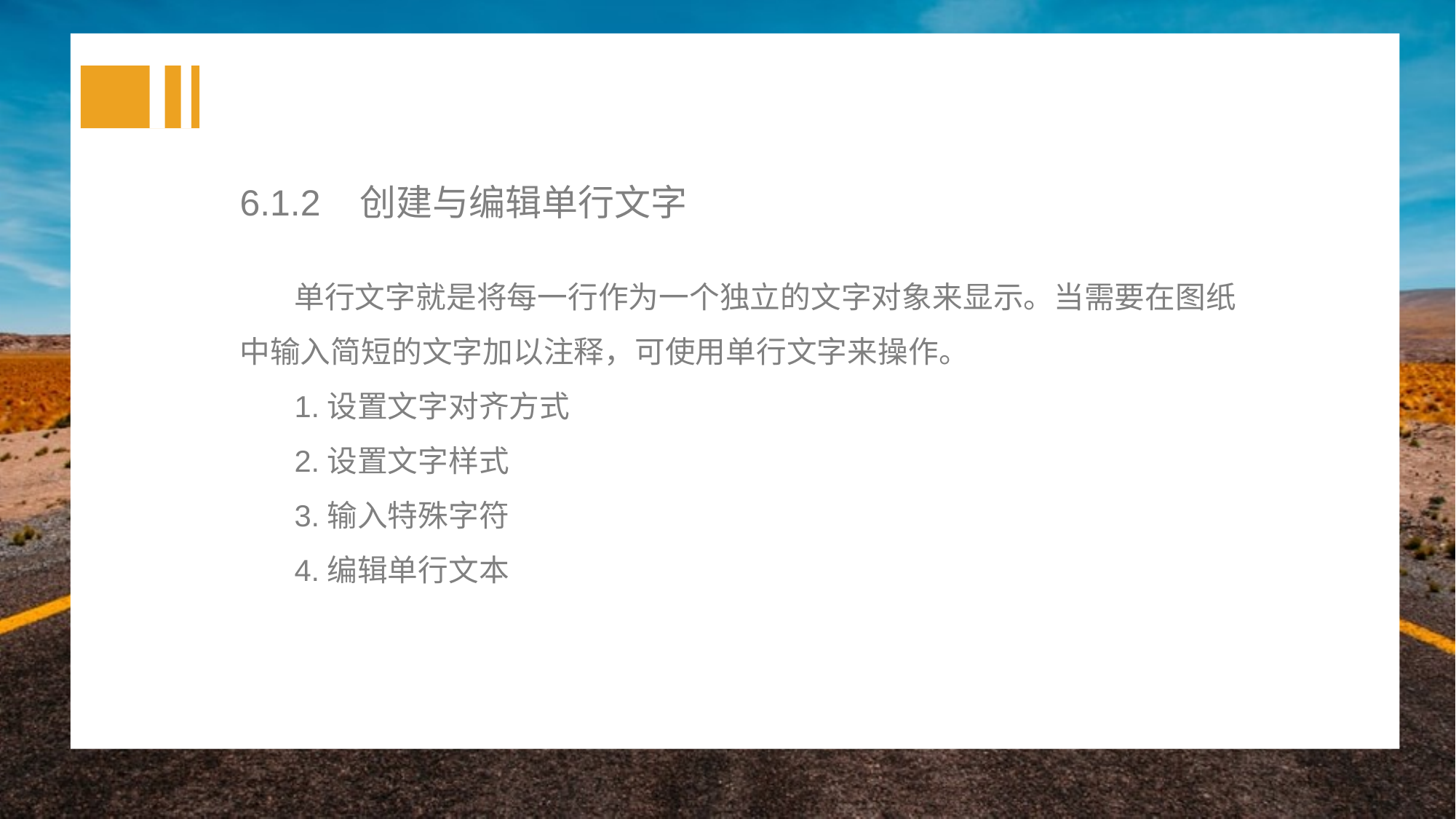

6.1.2   创建与编辑单行文字
单行文字就是将每一行作为一个独立的文字对象来显示。当需要在图纸中输入简短的文字加以注释，可使用单行文字来操作。
1.设置文字对齐方式
2.设置文字样式
3.输入特殊字符
4.编辑单行文本